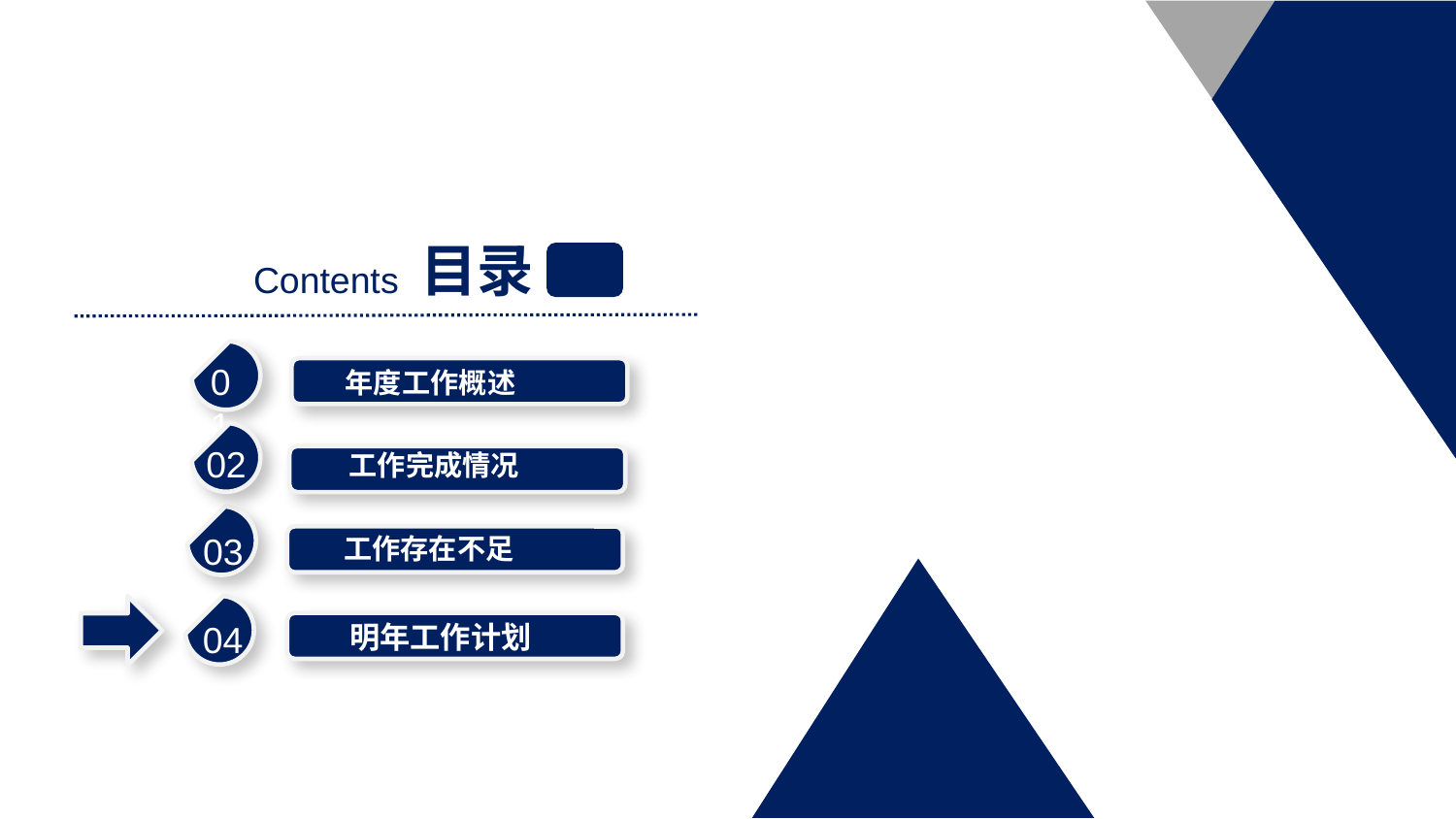

目录

Contents
01

年度工作概述

02
工作完成情况

03
工作存在不足

04
明年工作计划